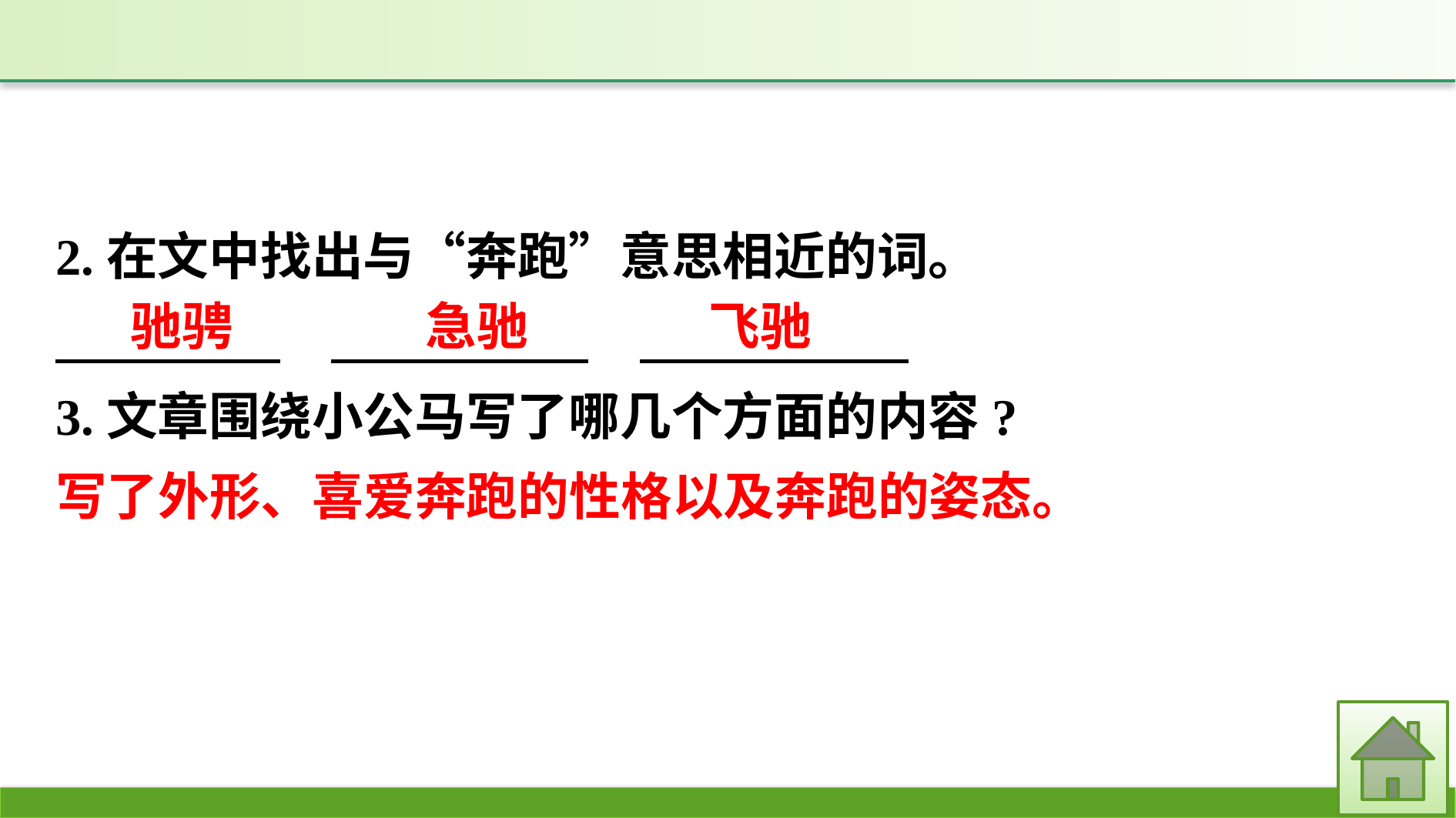

2.在文中找出与“奔跑”意思相近的词。

3.文章围绕小公马写了哪几个方面的内容?
写了外形、喜爱奔跑的性格以及奔跑的姿态。
驰骋　            急驰　           飞驰